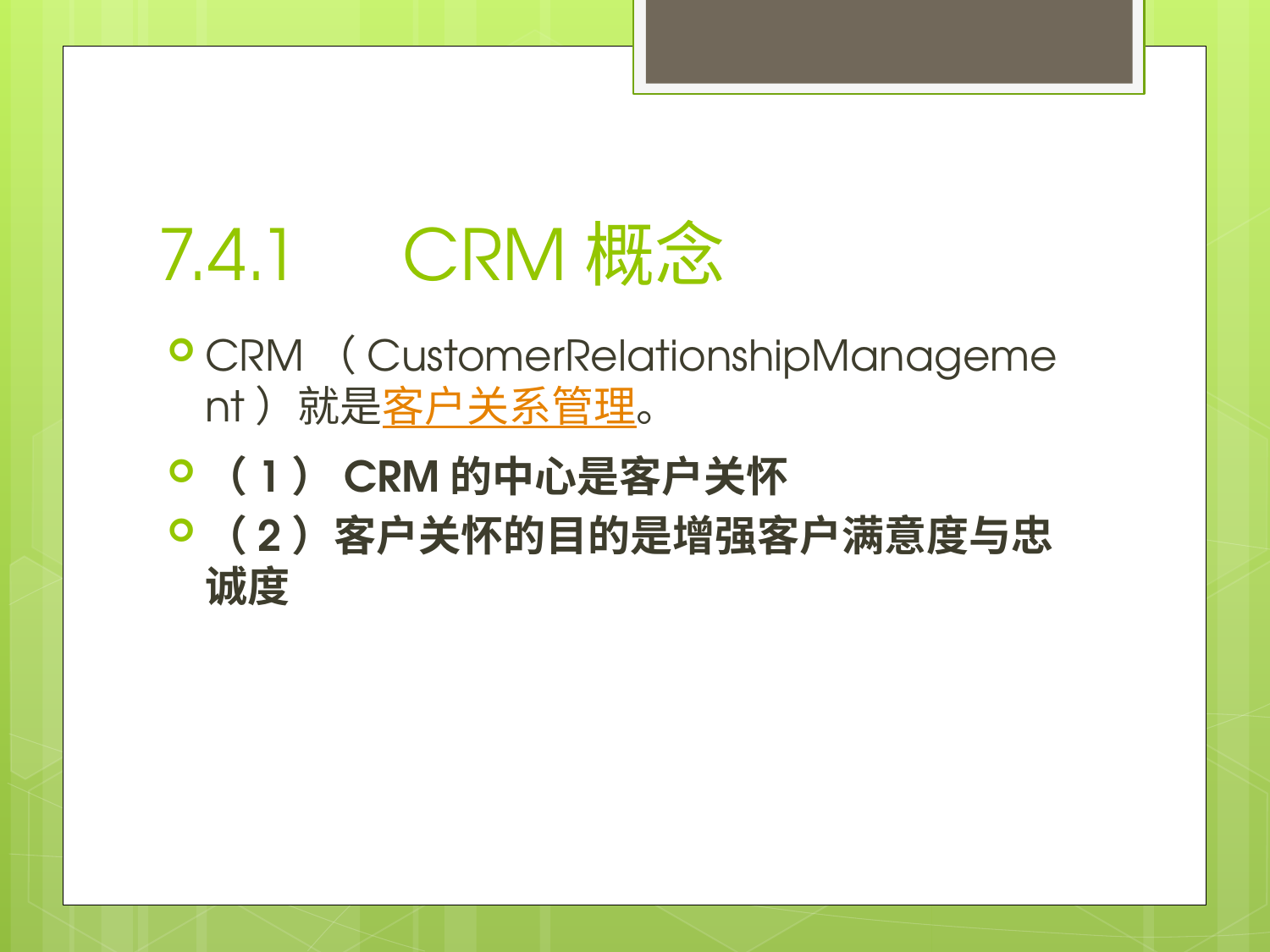

# 7.4.1　CRM概念
CRM（CustomerRelationshipManagement）就是客户关系管理。
（1）CRM的中心是客户关怀
（2）客户关怀的目的是增强客户满意度与忠诚度